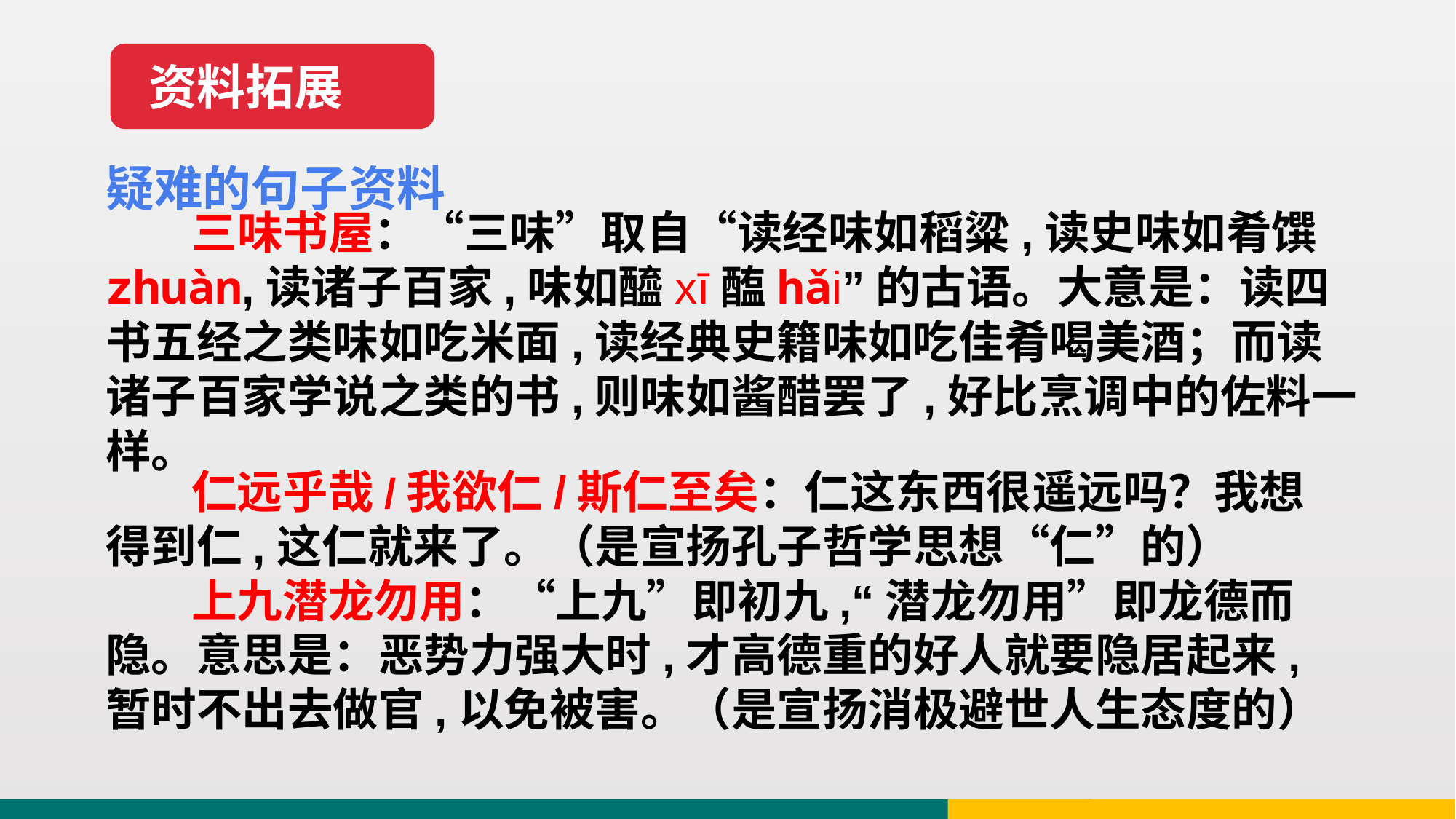

资料拓展
疑难的句子资料
三味书屋：“三味”取自“读经味如稻粱,读史味如肴馔zhuàn,读诸子百家,味如醯xī醢hǎi”的古语。大意是：读四书五经之类味如吃米面,读经典史籍味如吃佳肴喝美酒；而读诸子百家学说之类的书,则味如酱醋罢了,好比烹调中的佐料一样。
仁远乎哉/我欲仁/斯仁至矣：仁这东西很遥远吗？我想得到仁,这仁就来了。（是宣扬孔子哲学思想“仁”的）
上九潜龙勿用：“上九”即初九,“潜龙勿用”即龙德而隐。意思是：恶势力强大时,才高德重的好人就要隐居起来,暂时不出去做官,以免被害。（是宣扬消极避世人生态度的）